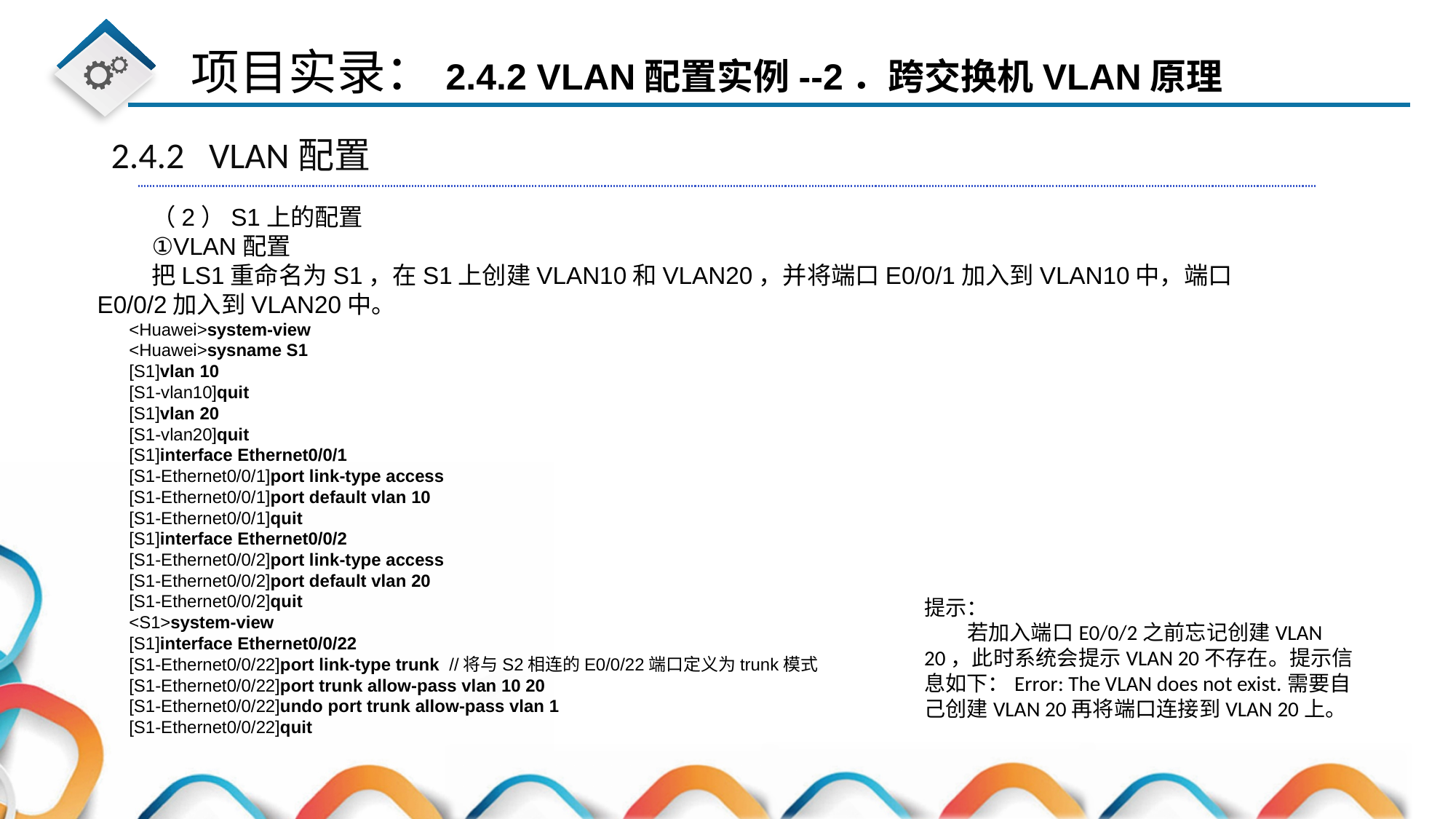

2.4.2   VLAN配置

（2）S1上的配置
①VLAN配置
把LS1重命名为S1，在S1上创建VLAN10和VLAN20，并将端口E0/0/1加入到VLAN10中，端口E0/0/2加入到VLAN20中。
<Huawei>system-view
<Huawei>sysname S1
[S1]vlan 10
[S1-vlan10]quit
[S1]vlan 20
[S1-vlan20]quit
[S1]interface Ethernet0/0/1
[S1-Ethernet0/0/1]port link-type access
[S1-Ethernet0/0/1]port default vlan 10
[S1-Ethernet0/0/1]quit
[S1]interface Ethernet0/0/2
[S1-Ethernet0/0/2]port link-type access
[S1-Ethernet0/0/2]port default vlan 20
[S1-Ethernet0/0/2]quit
<S1>system-view
[S1]interface Ethernet0/0/22
[S1-Ethernet0/0/22]port link-type trunk  //将与S2相连的E0/0/22端口定义为trunk模式
[S1-Ethernet0/0/22]port trunk allow-pass vlan 10 20
[S1-Ethernet0/0/22]undo port trunk allow-pass vlan 1
[S1-Ethernet0/0/22]quit
提示：
        若加入端口E0/0/2之前忘记创建VLAN 20，此时系统会提示VLAN 20不存在。提示信息如下：Error: The VLAN does not exist.需要自己创建VLAN 20再将端口连接到VLAN 20上。